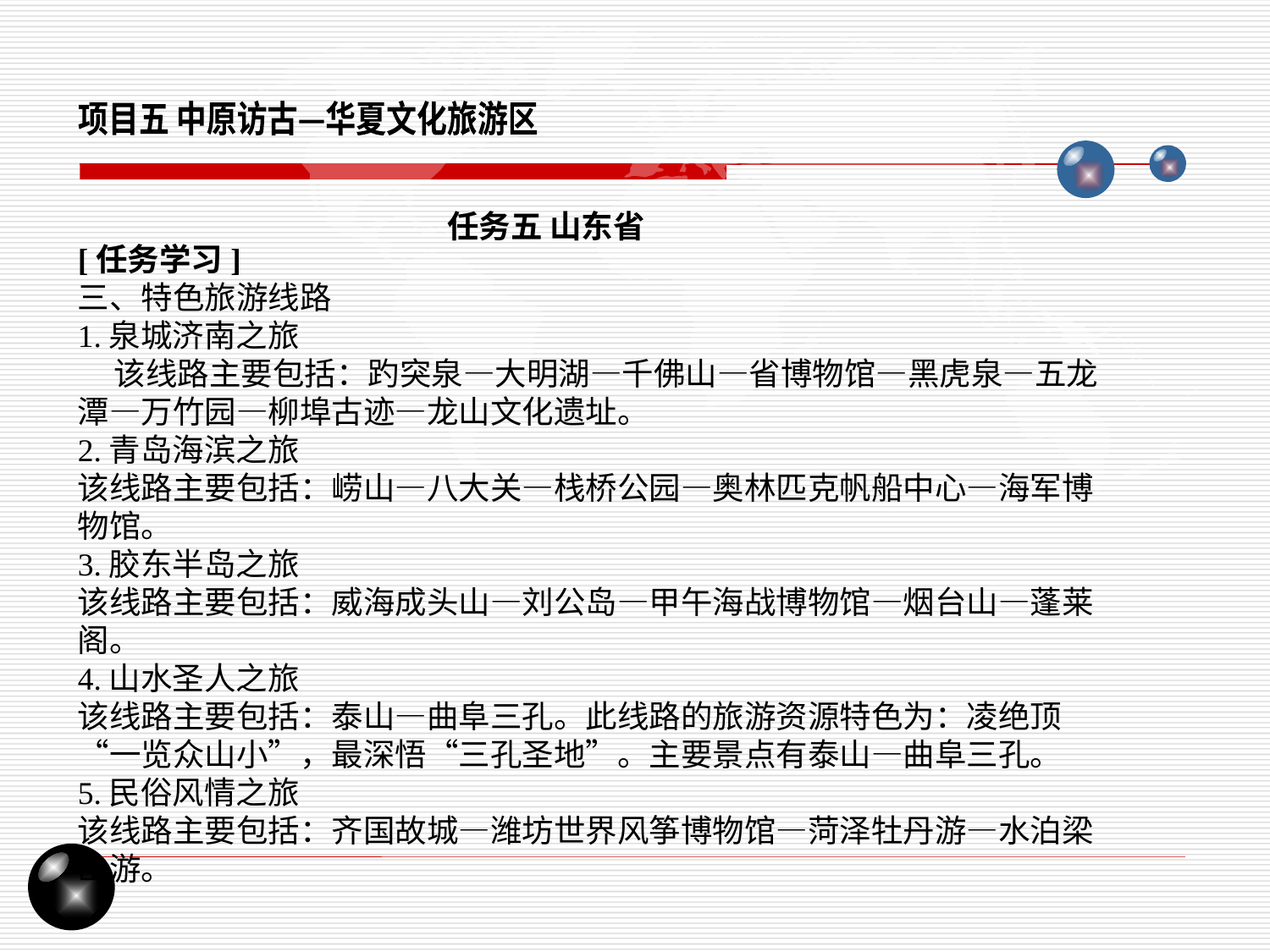

项目五 中原访古—华夏文化旅游区
任务五 山东省
[任务学习]
三、特色旅游线路
1.泉城济南之旅
    该线路主要包括：趵突泉—大明湖—千佛山—省博物馆—黑虎泉—五龙潭—万竹园—柳埠古迹—龙山文化遗址。
2.青岛海滨之旅
该线路主要包括：崂山—八大关—栈桥公园—奥林匹克帆船中心—海军博物馆。
3.胶东半岛之旅
该线路主要包括：威海成头山—刘公岛—甲午海战博物馆—烟台山—蓬莱阁。
4.山水圣人之旅
该线路主要包括：泰山—曲阜三孔。此线路的旅游资源特色为：凌绝顶“一览众山小”，最深悟“三孔圣地”。主要景点有泰山—曲阜三孔。
5.民俗风情之旅
该线路主要包括：齐国故城—潍坊世界风筝博物馆—菏泽牡丹游—水泊梁山游。